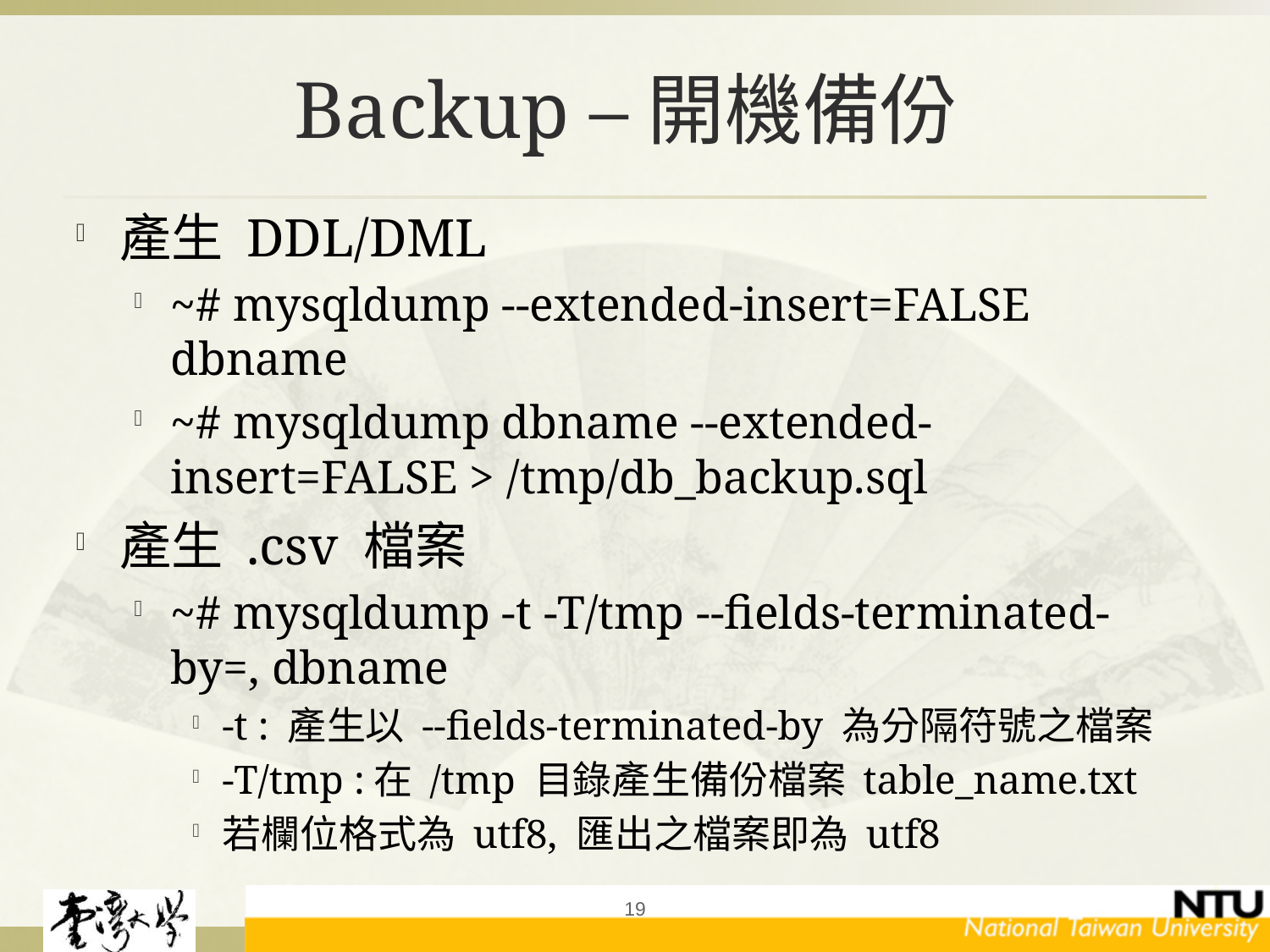

# Backup –開機備份
產生 DDL/DML
~# mysqldump --extended-insert=FALSE dbname
~# mysqldump dbname --extended-insert=FALSE > /tmp/db_backup.sql
產生 .csv 檔案
~# mysqldump -t -T/tmp --fields-terminated-by=, dbname
-t : 產生以 --fields-terminated-by 為分隔符號之檔案
-T/tmp :在 /tmp 目錄產生備份檔案 table_name.txt
若欄位格式為 utf8, 匯出之檔案即為 utf8

19